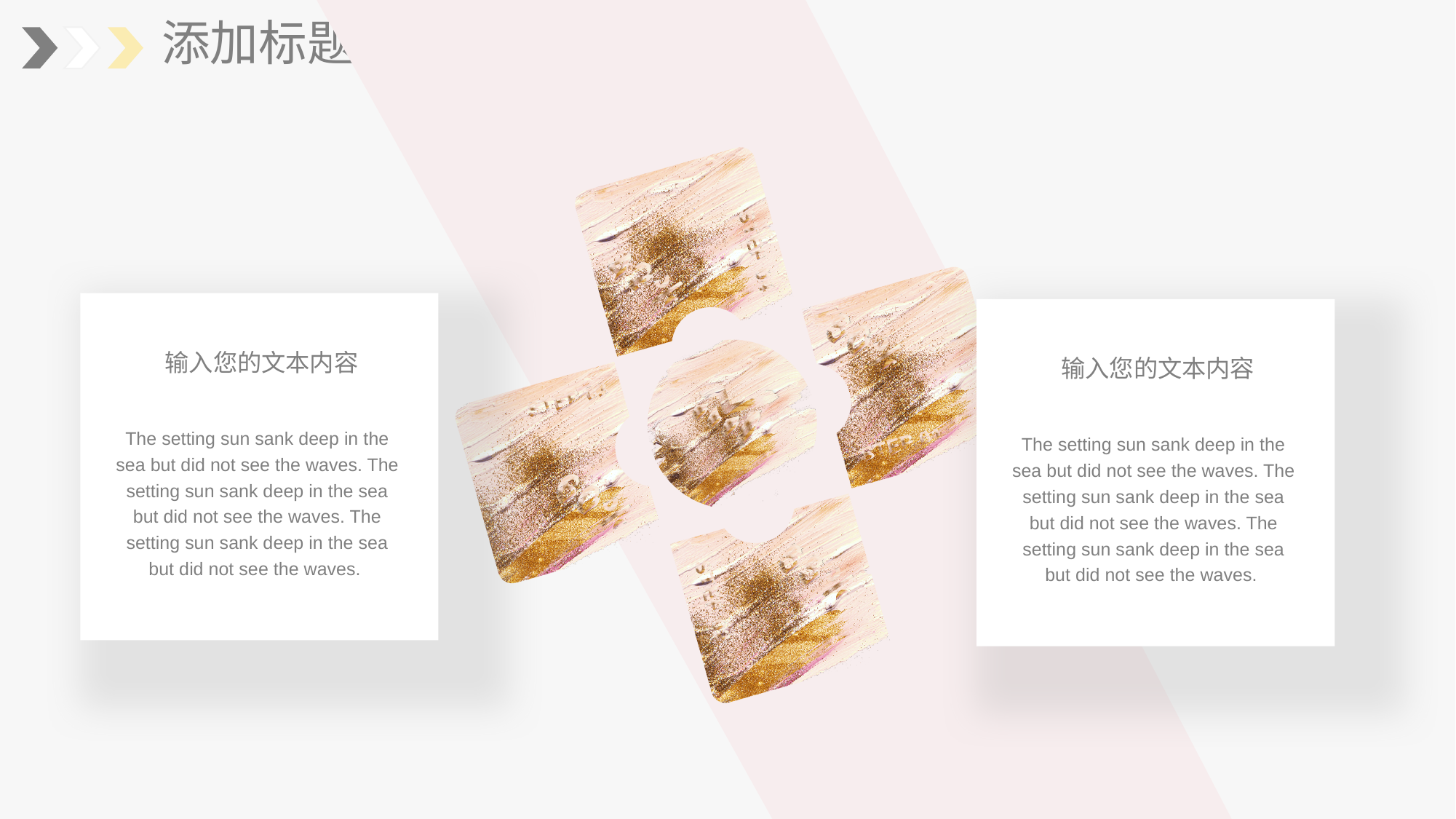

输入您的文本内容
The setting sun sank deep in the sea but did not see the waves. The setting sun sank deep in the sea but did not see the waves. The setting sun sank deep in the sea but did not see the waves.

输入您的文本内容
The setting sun sank deep in the sea but did not see the waves. The setting sun sank deep in the sea but did not see the waves. The setting sun sank deep in the sea but did not see the waves.